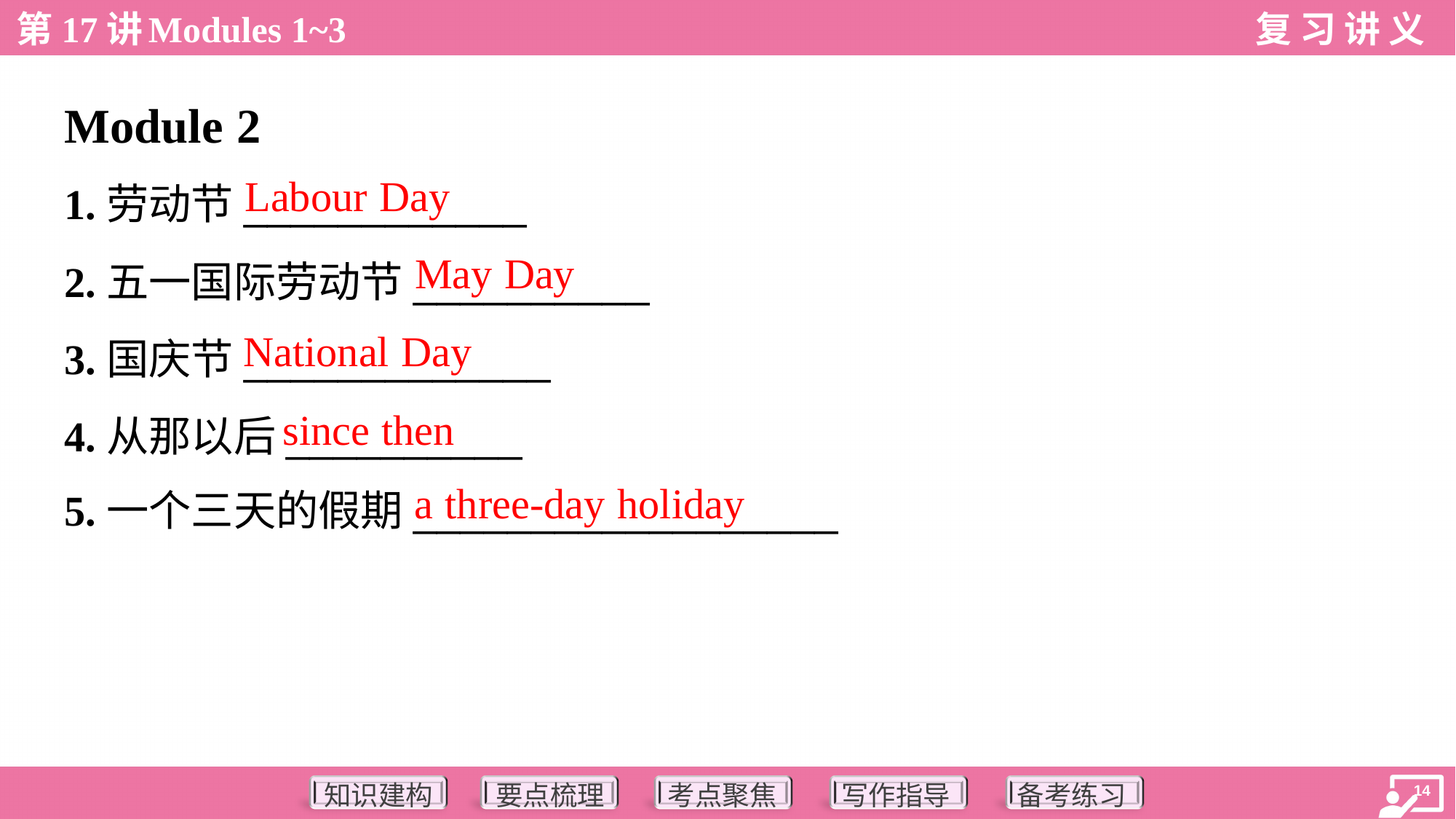

Module 2
Labour Day
1.劳动节____________
2.五一国际劳动节__________
3.国庆节_____________
4.从那以后__________
5.一个三天的假期__________________
May Day
National Day
since then
a three-day holiday